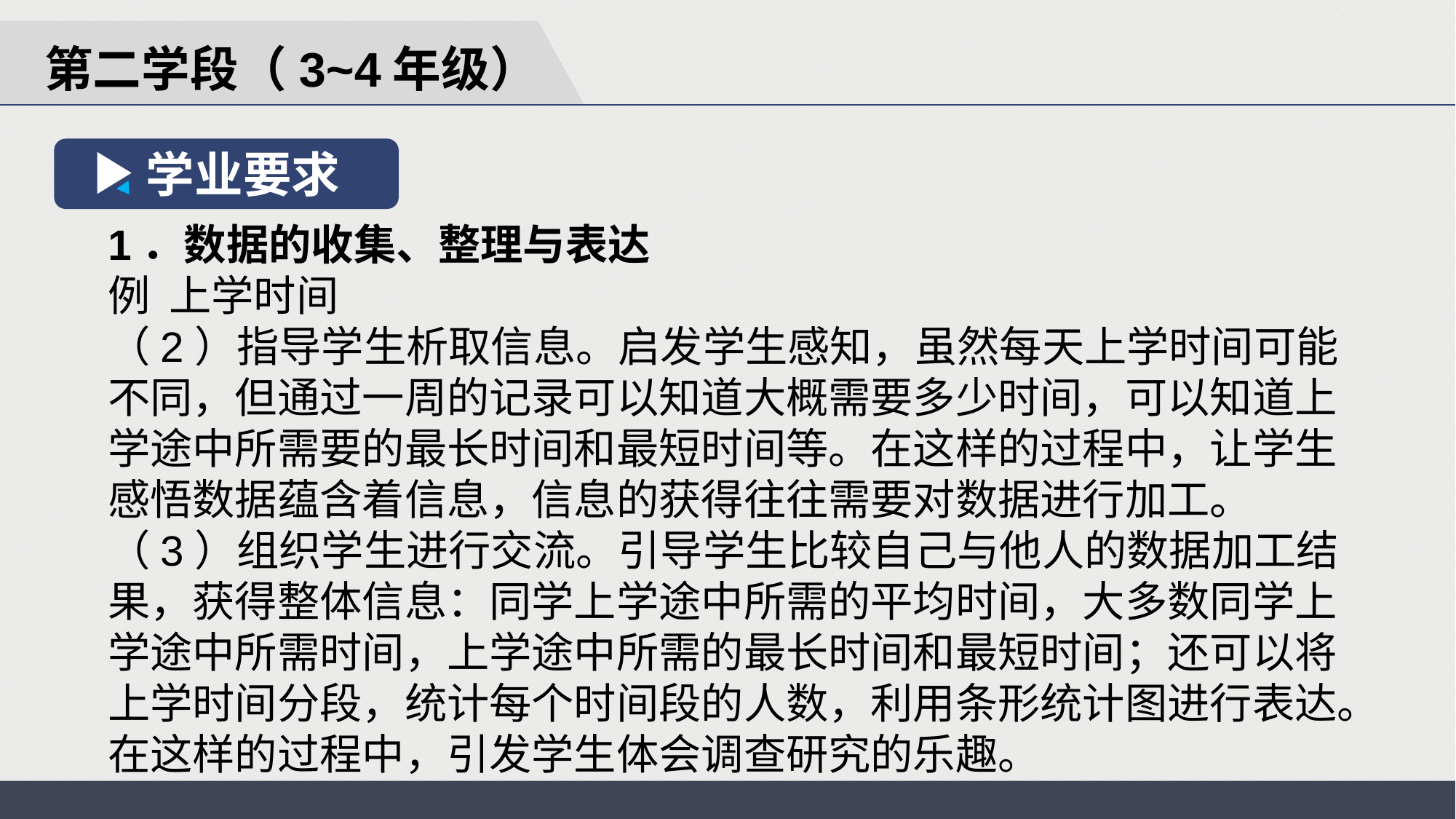

第二学段（3~4年级）
学业要求

1．数据的收集、整理与表达
例  上学时间
（2）指导学生析取信息。启发学生感知，虽然每天上学时间可能不同，但通过一周的记录可以知道大概需要多少时间，可以知道上学途中所需要的最长时间和最短时间等。在这样的过程中，让学生感悟数据蕴含着信息，信息的获得往往需要对数据进行加工。
（3）组织学生进行交流。引导学生比较自己与他人的数据加工结果，获得整体信息：同学上学途中所需的平均时间，大多数同学上学途中所需时间，上学途中所需的最长时间和最短时间；还可以将上学时间分段，统计每个时间段的人数，利用条形统计图进行表达。在这样的过程中，引发学生体会调查研究的乐趣。